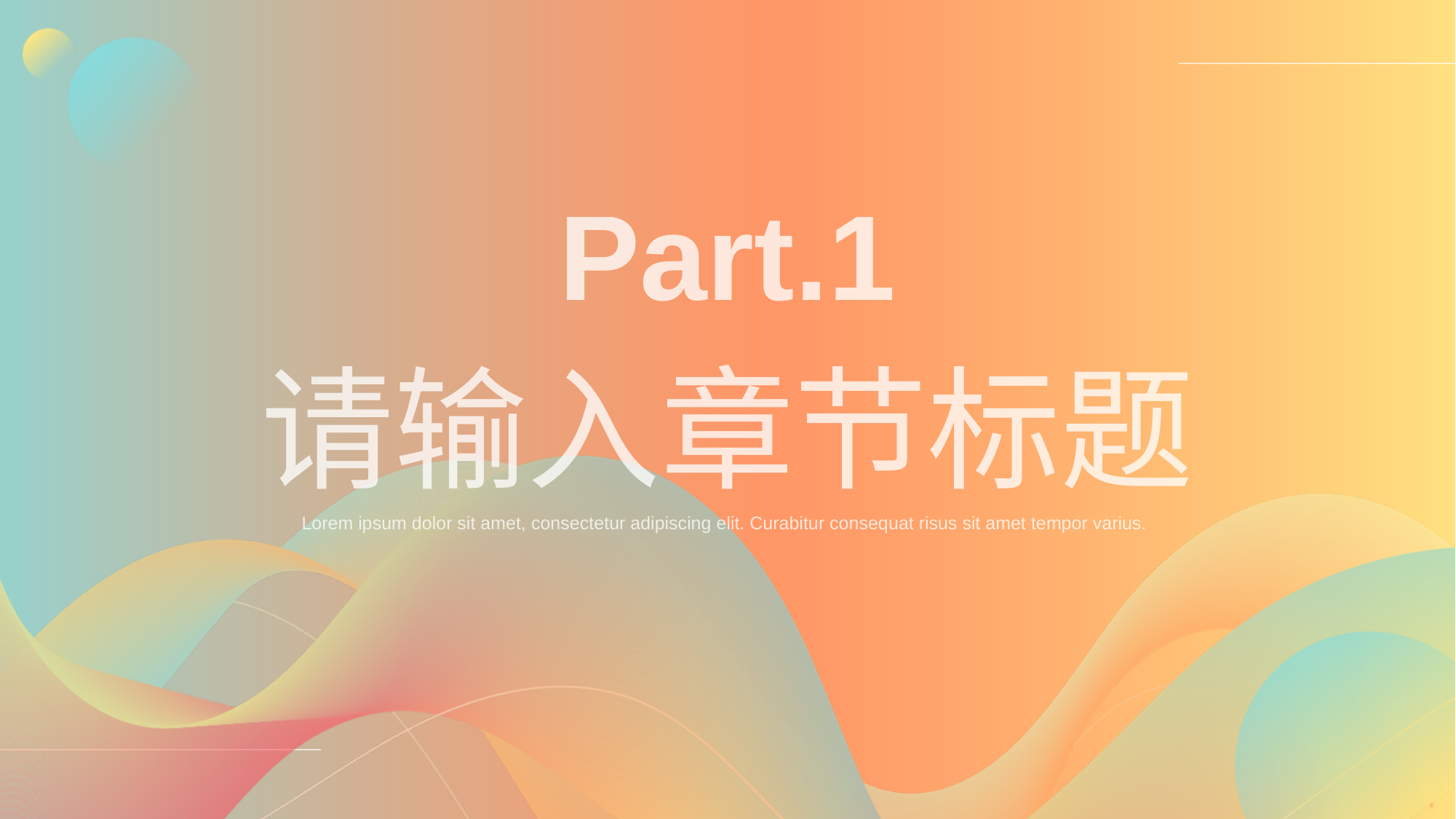

Part.1
请输入章节标题
Lorem ipsum dolor sit amet, consectetur adipiscing elit. Curabitur consequat risus sit amet tempor varius.